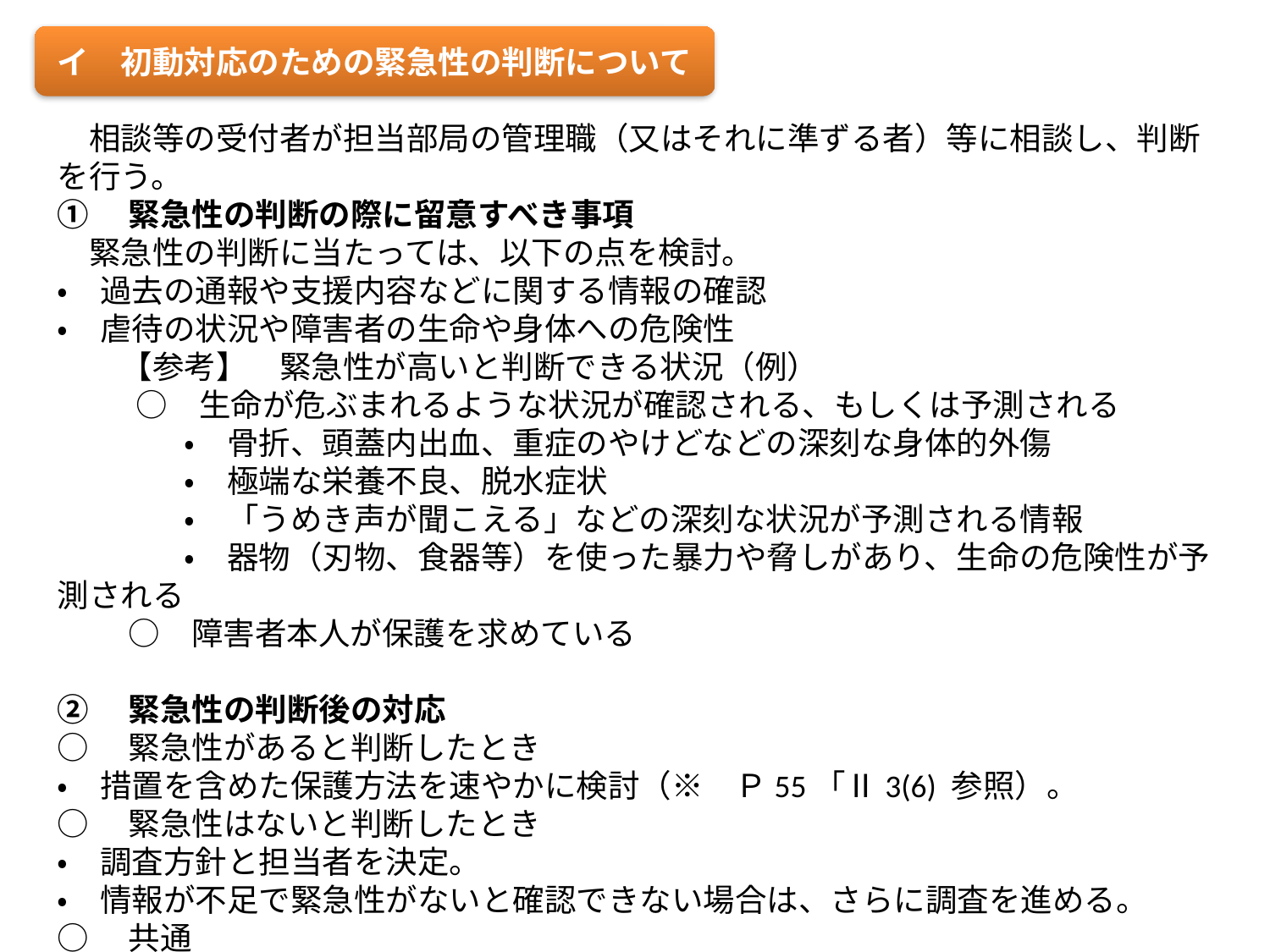

イ　初動対応のための緊急性の判断について

　相談等の受付者が担当部局の管理職（又はそれに準ずる者）等に相談し、判断を行う。
①　緊急性の判断の際に留意すべき事項
　緊急性の判断に当たっては、以下の点を検討。
・　過去の通報や支援内容などに関する情報の確認
・　虐待の状況や障害者の生命や身体への危険性
　　【参考】　緊急性が高いと判断できる状況（例）
 　　○　生命が危ぶまれるような状況が確認される、もしくは予測される
　　　　・　骨折、頭蓋内出血、重症のやけどなどの深刻な身体的外傷
　　　　・　極端な栄養不良、脱水症状
　　　　・　「うめき声が聞こえる」などの深刻な状況が予測される情報
　　　　・　器物（刃物、食器等）を使った暴力や脅しがあり、生命の危険性が予測される
　　 ○　障害者本人が保護を求めている

②　緊急性の判断後の対応
○　緊急性があると判断したとき
・　措置を含めた保護方法を速やかに検討（※　Ｐ55「Ⅱ3(6) 参照）。
○　緊急性はないと判断したとき
・　調査方針と担当者を決定。
・　情報が不足で緊急性がないと確認できない場合は、さらに調査を進める。
○　共通
・　決定した内容は会議録に記録し、速やかに責任者の確認を受け保存する。